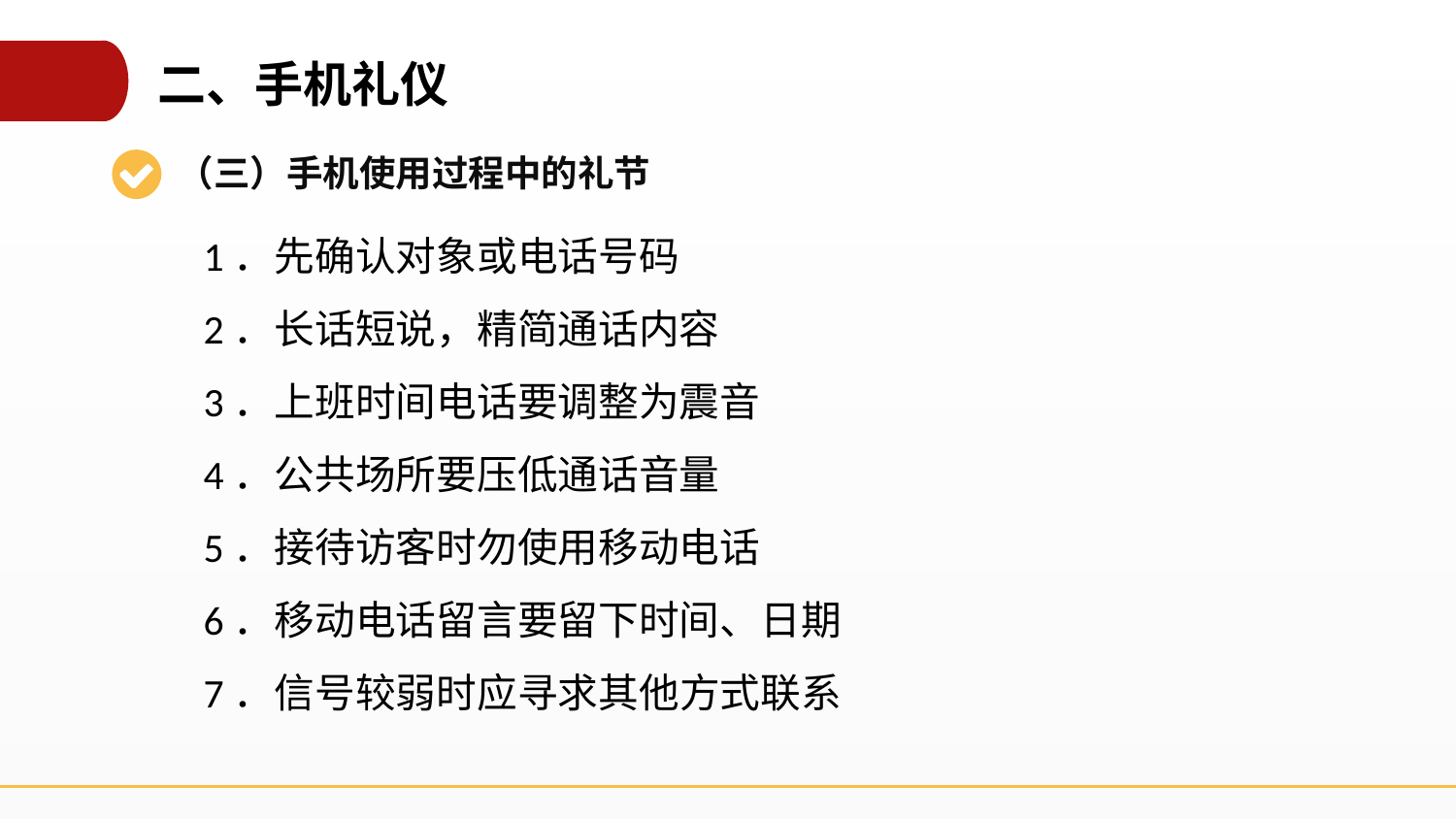

二、手机礼仪

（三）手机使用过程中的礼节
1．先确认对象或电话号码
2．长话短说，精简通话内容
3．上班时间电话要调整为震音
4．公共场所要压低通话音量
5．接待访客时勿使用移动电话
6．移动电话留言要留下时间、日期
7．信号较弱时应寻求其他方式联系